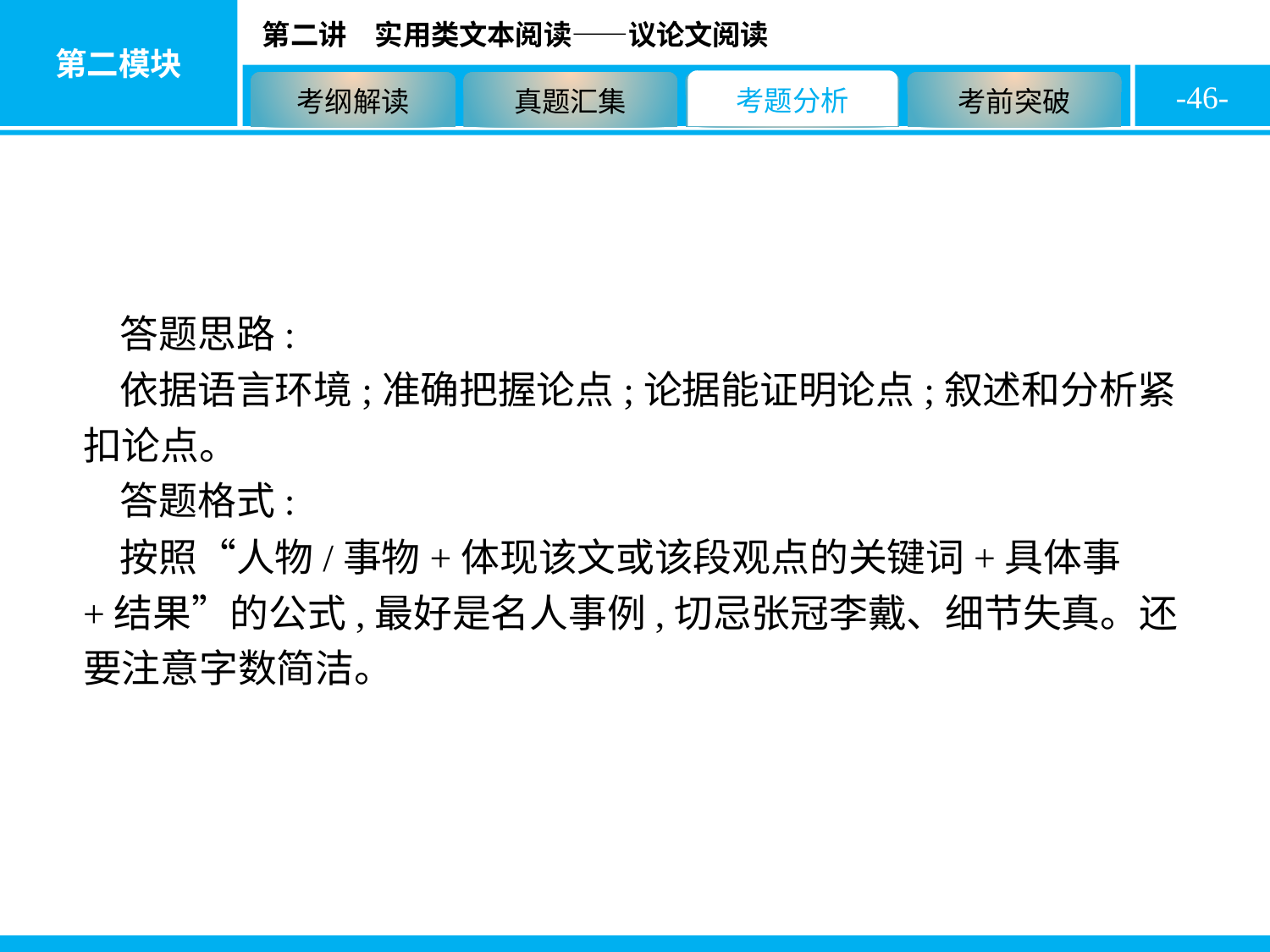

-46-
答题思路:
依据语言环境;准确把握论点;论据能证明论点;叙述和分析紧扣论点。
答题格式:
按照“人物/事物+体现该文或该段观点的关键词+具体事+结果”的公式,最好是名人事例,切忌张冠李戴、细节失真。还要注意字数简洁。